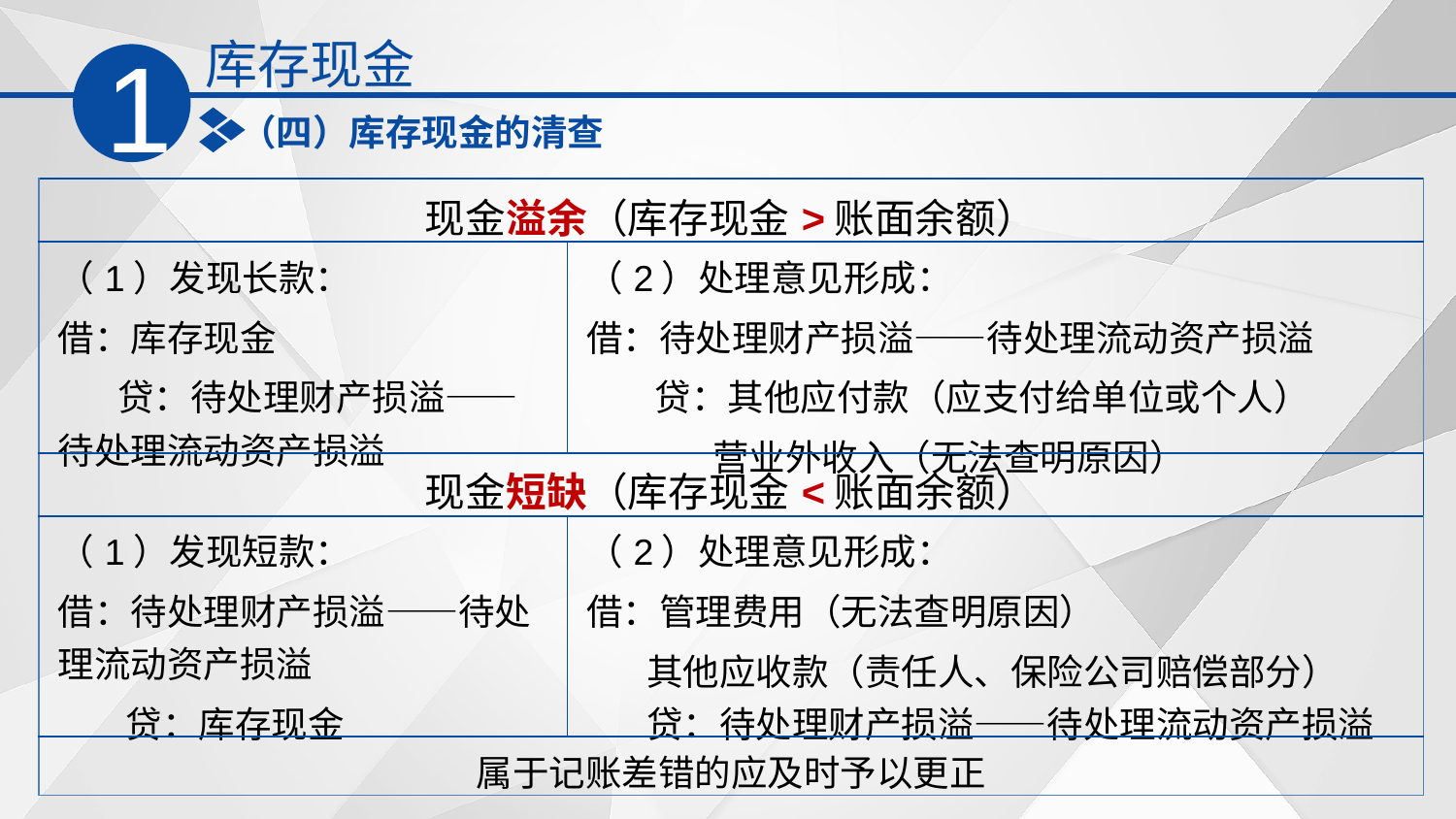

库存现金
1

（四）库存现金的清查

| 现金溢余（库存现金>账面余额） |  |
| --- | --- |
| （1）发现长款： 借：库存现金 贷：待处理财产损溢——待处理流动资产损溢 | （2）处理意见形成： 借：待处理财产损溢——待处理流动资产损溢 贷：其他应付款（应支付给单位或个人） 营业外收入（无法查明原因） |
| 现金短缺（库存现金<账面余额） |  |
| （1）发现短款： 借：待处理财产损溢——待处理流动资产损溢 贷：库存现金 | （2）处理意见形成： 借：管理费用（无法查明原因） 其他应收款（责任人、保险公司赔偿部分） 贷：待处理财产损溢——待处理流动资产损溢 |
| 属于记账差错的应及时予以更正 |  |